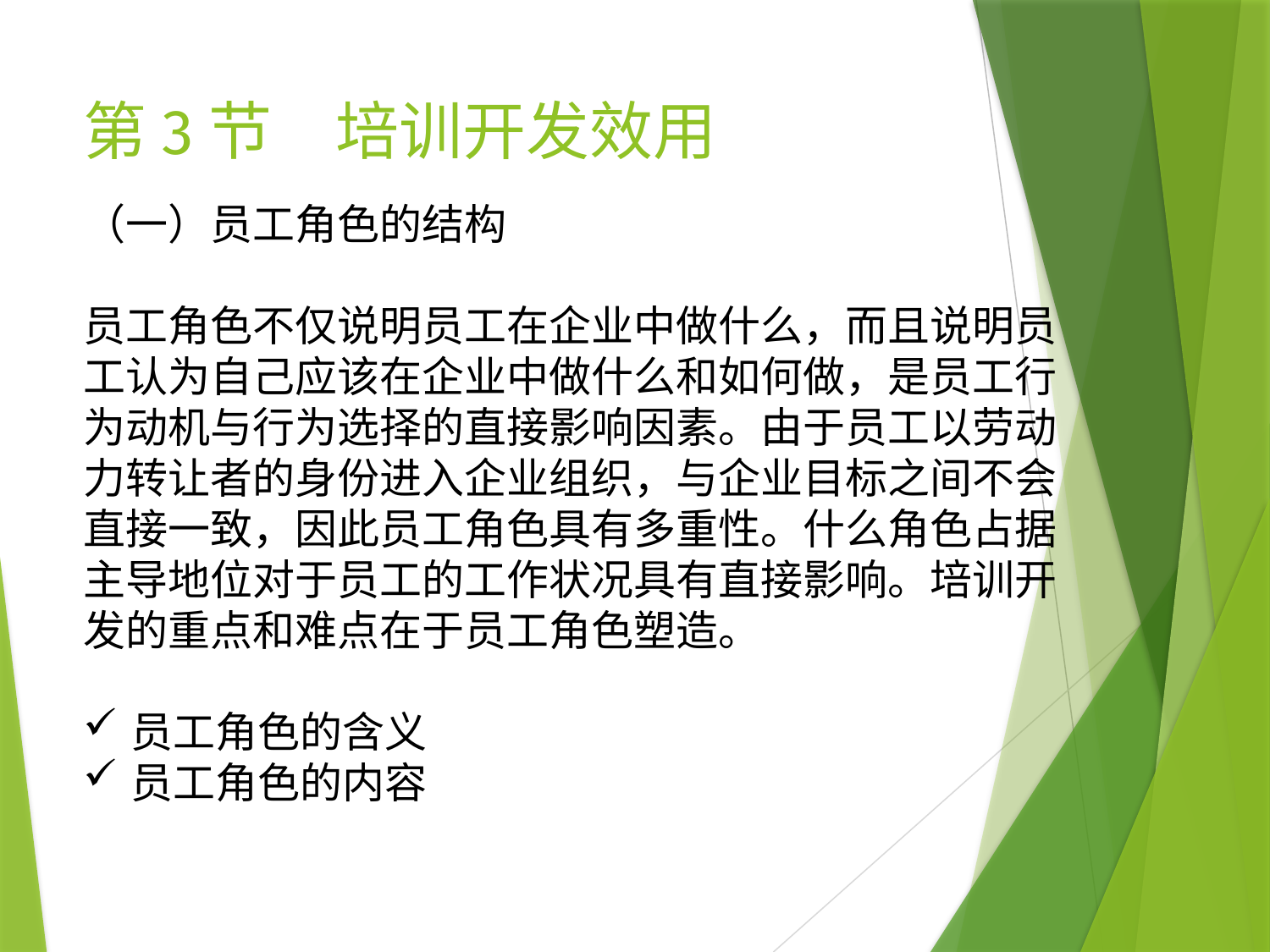

# 第3节　培训开发效用
（一）员工角色的结构

员工角色不仅说明员工在企业中做什么，而且说明员工认为自己应该在企业中做什么和如何做，是员工行为动机与行为选择的直接影响因素。由于员工以劳动力转让者的身份进入企业组织，与企业目标之间不会直接一致，因此员工角色具有多重性。什么角色占据主导地位对于员工的工作状况具有直接影响。培训开发的重点和难点在于员工角色塑造。

员工角色的含义
员工角色的内容